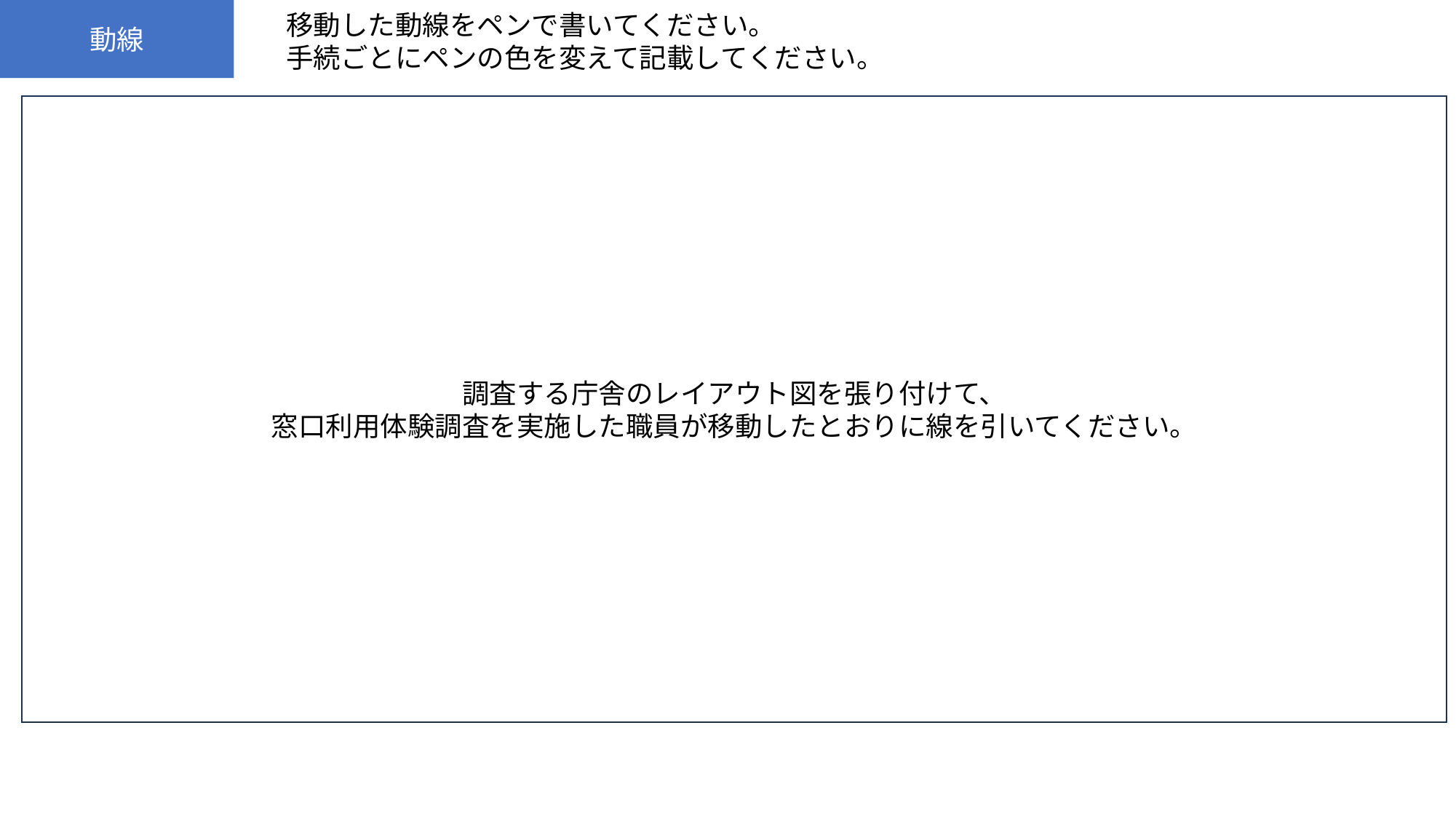

動線
移動した動線をペンで書いてください。
手続ごとにペンの色を変えて記載してください。
調査する庁舎のレイアウト図を張り付けて、
窓口利用体験調査を実施した職員が移動したとおりに線を引いてください。